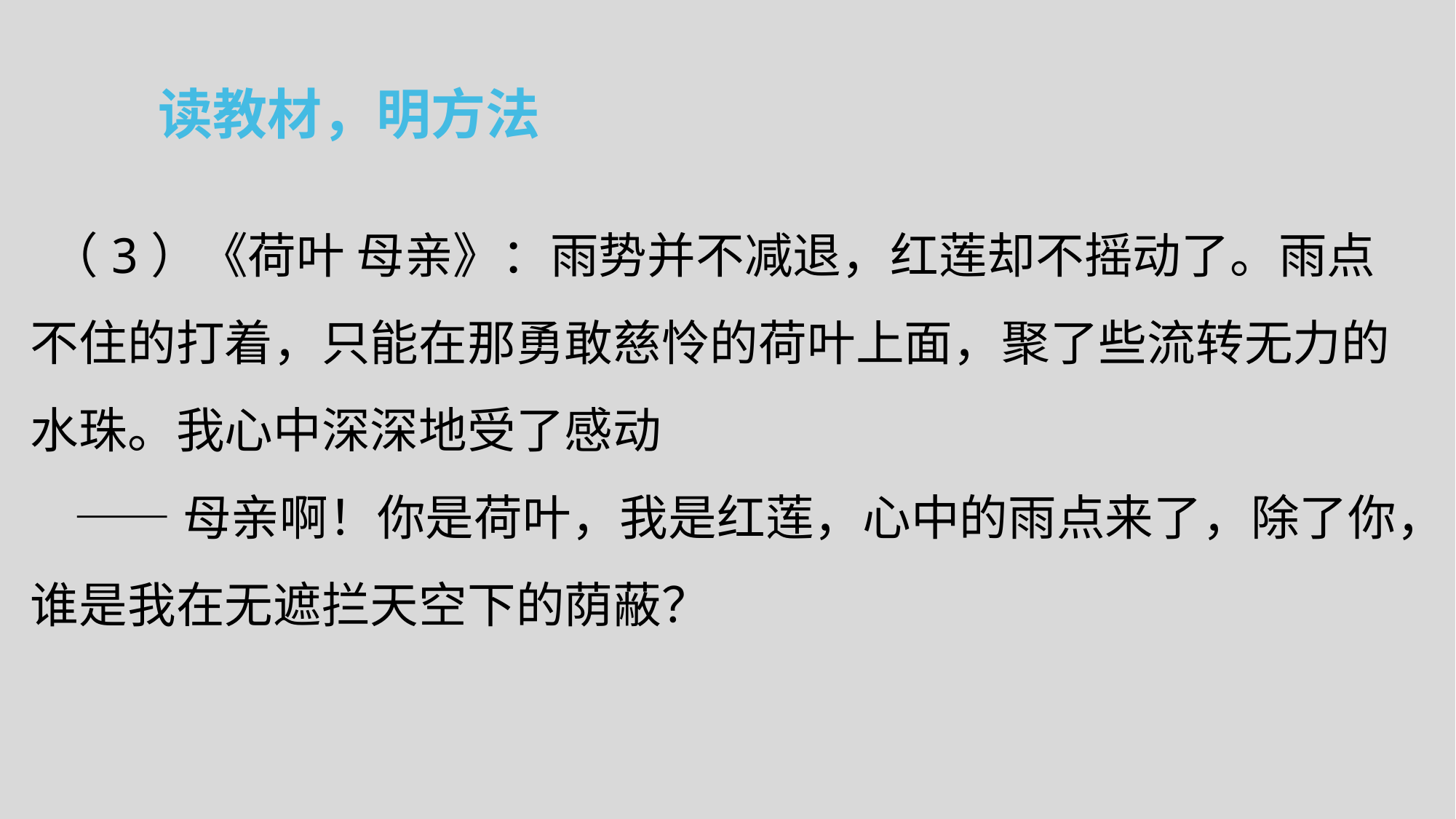

读教材，明方法
 （3）《荷叶 母亲》：雨势并不减退，红莲却不摇动了。雨点不住的打着，只能在那勇敢慈怜的荷叶上面，聚了些流转无力的水珠。我心中深深地受了感动
    ——母亲啊！你是荷叶，我是红莲，心中的雨点来了，除了你，谁是我在无遮拦天空下的荫蔽？